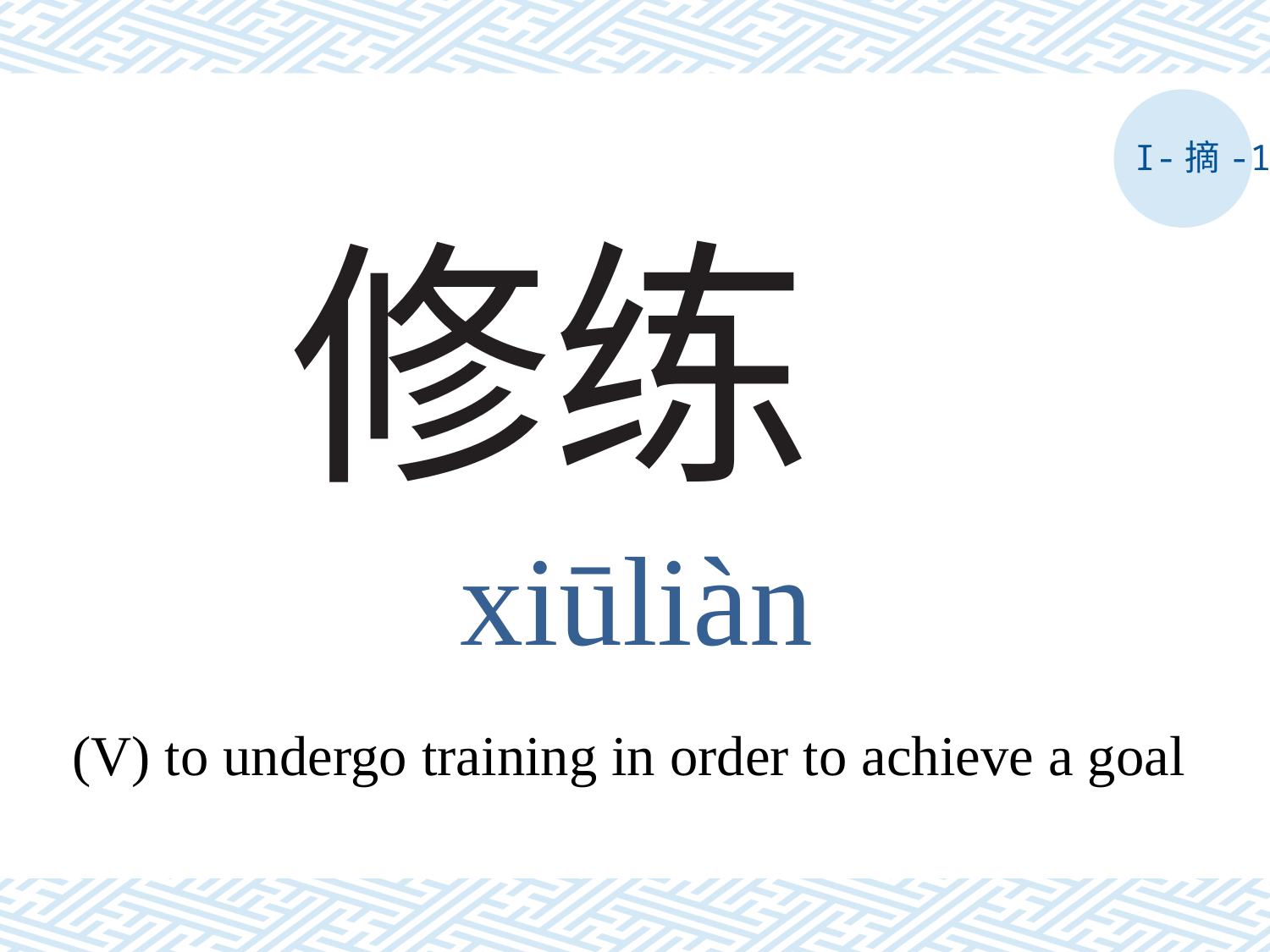

I-摘-1

# 修练
xiūliàn
(V) to undergo training in order to achieve a goal